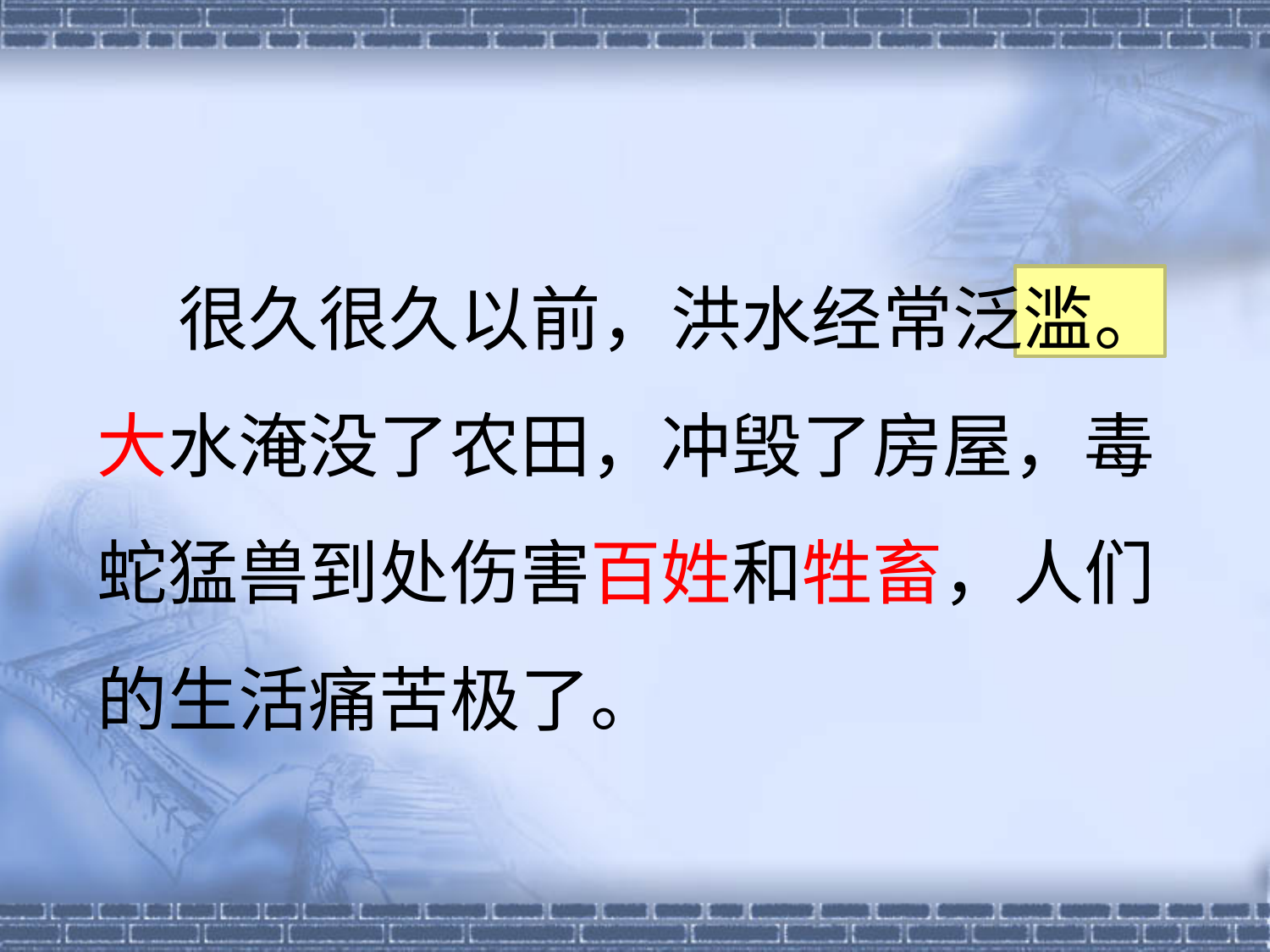

很久很久以前，洪水经常泛滥。大水淹没了农田，冲毁了房屋，毒蛇猛兽到处伤害百姓和牲畜，人们的生活痛苦极了。